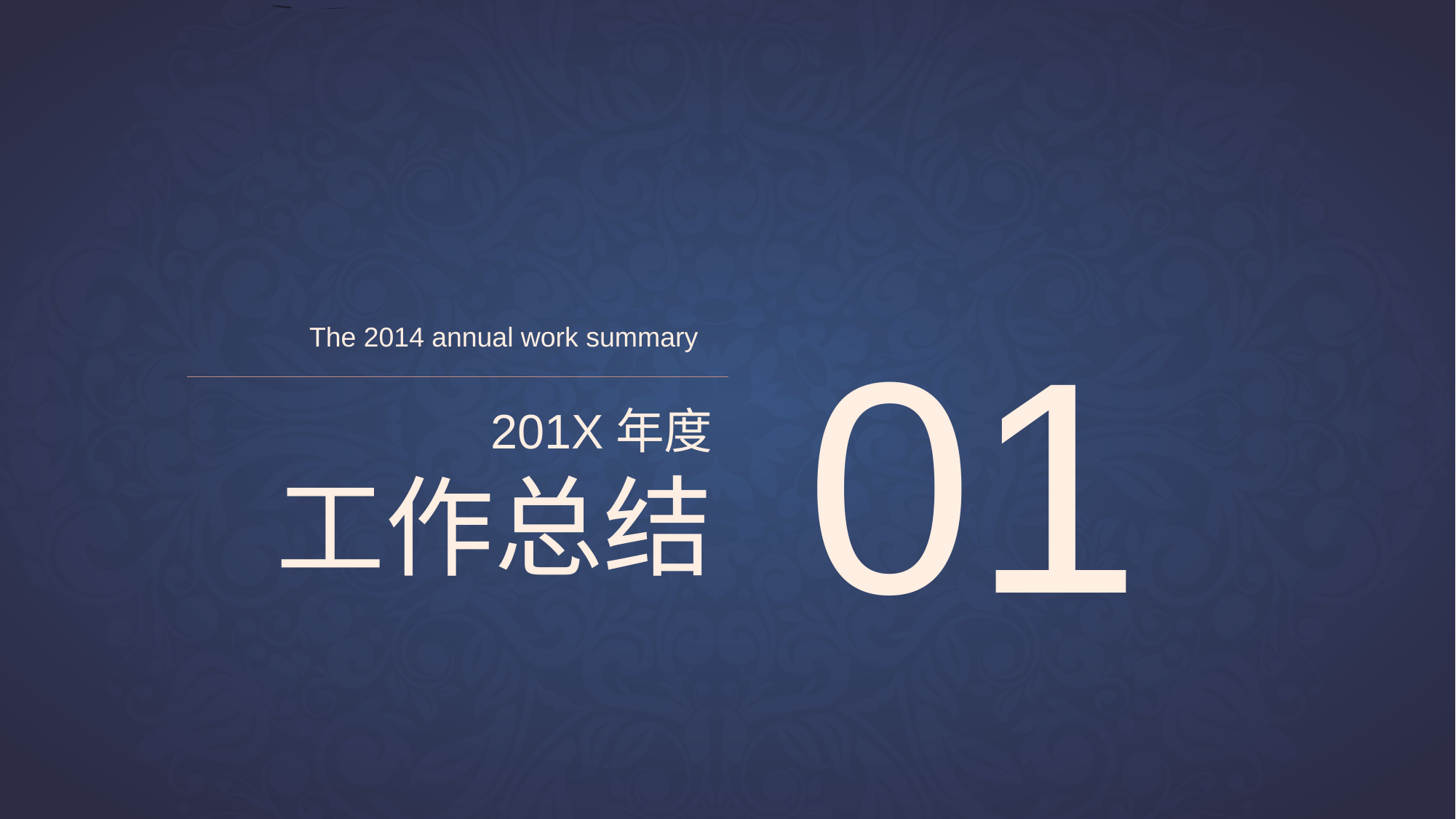

01
The 2014 annual work summary
201X年度
工作总结